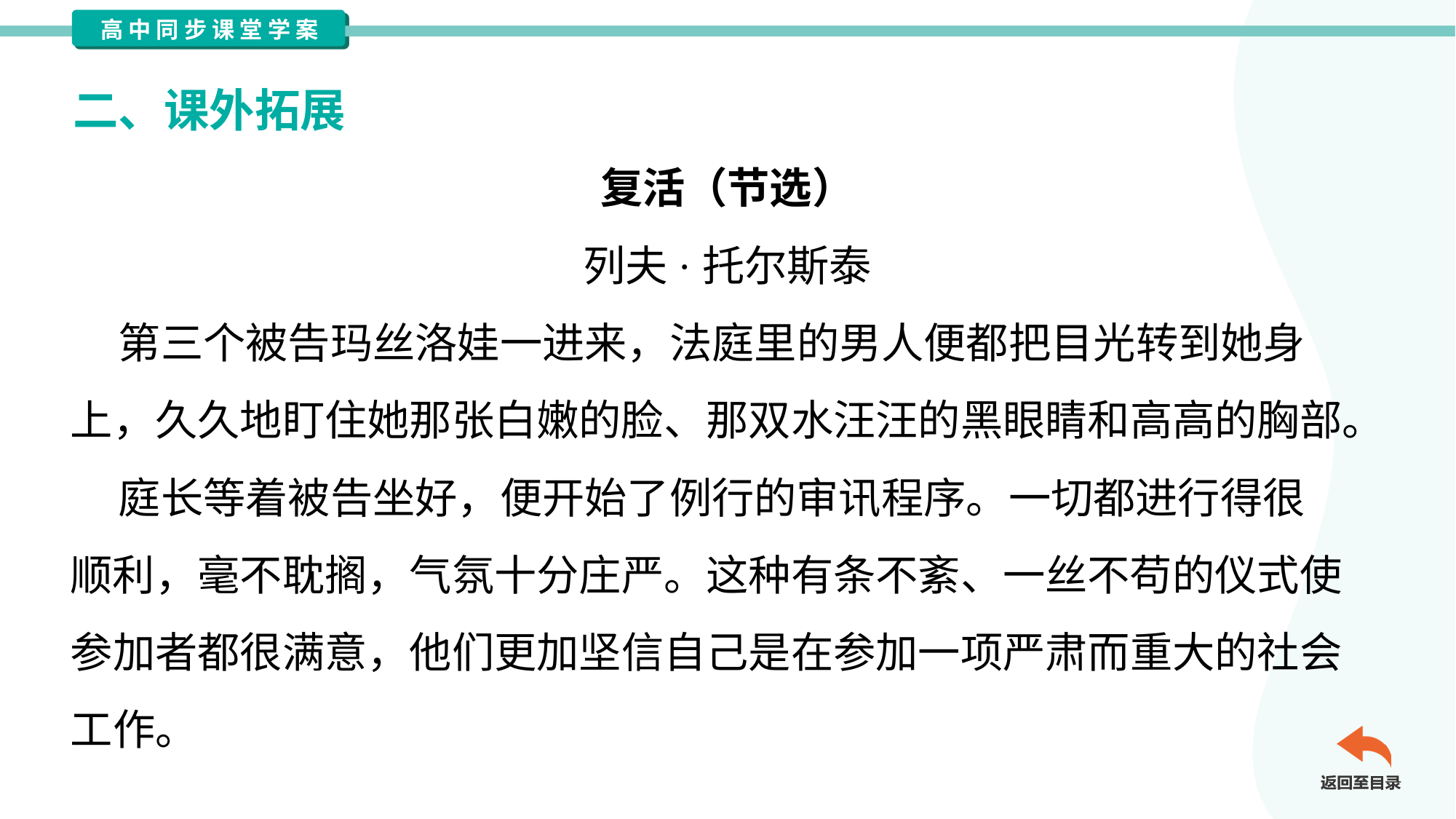

二、课外拓展
复活（节选）
列夫·托尔斯泰
    第三个被告玛丝洛娃一进来，法庭里的男人便都把目光转到她身
上，久久地盯住她那张白嫩的脸、那双水汪汪的黑眼睛和高高的胸部。
    庭长等着被告坐好，便开始了例行的审讯程序。一切都进行得很
顺利，毫不耽搁，气氛十分庄严。这种有条不紊、一丝不苟的仪式使
参加者都很满意，他们更加坚信自己是在参加一项严肃而重大的社会
工作。